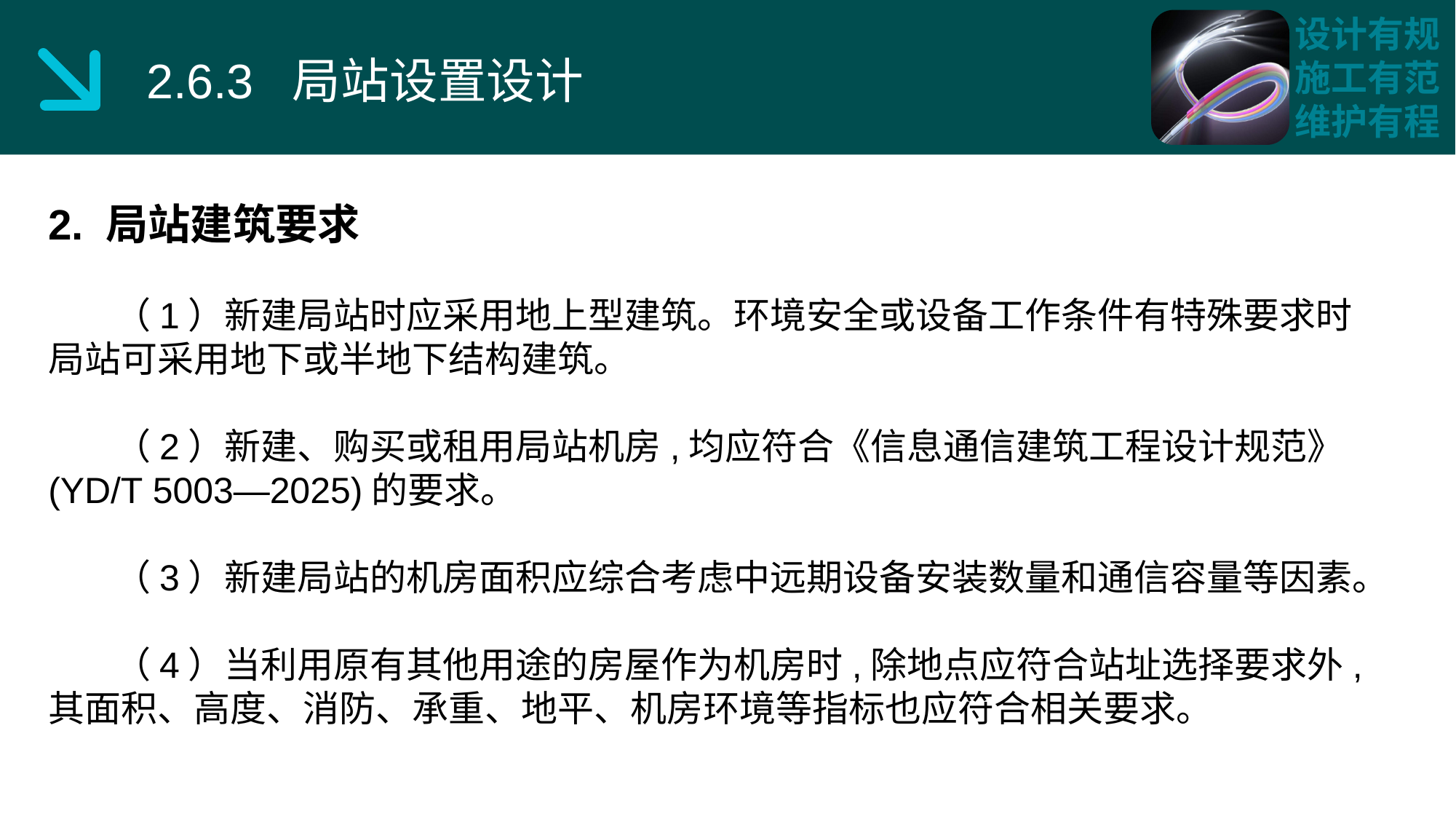

2.6.3  局站设置设计

2. 局站建筑要求

       （1）新建局站时应采用地上型建筑。环境安全或设备工作条件有特殊要求时局站可采用地下或半地下结构建筑。

       （2）新建、购买或租用局站机房,均应符合《信息通信建筑工程设计规范》(YD/T 5003—2025)的要求。

       （3）新建局站的机房面积应综合考虑中远期设备安装数量和通信容量等因素。

       （4）当利用原有其他用途的房屋作为机房时,除地点应符合站址选择要求外,其面积、高度、消防、承重、地平、机房环境等指标也应符合相关要求。